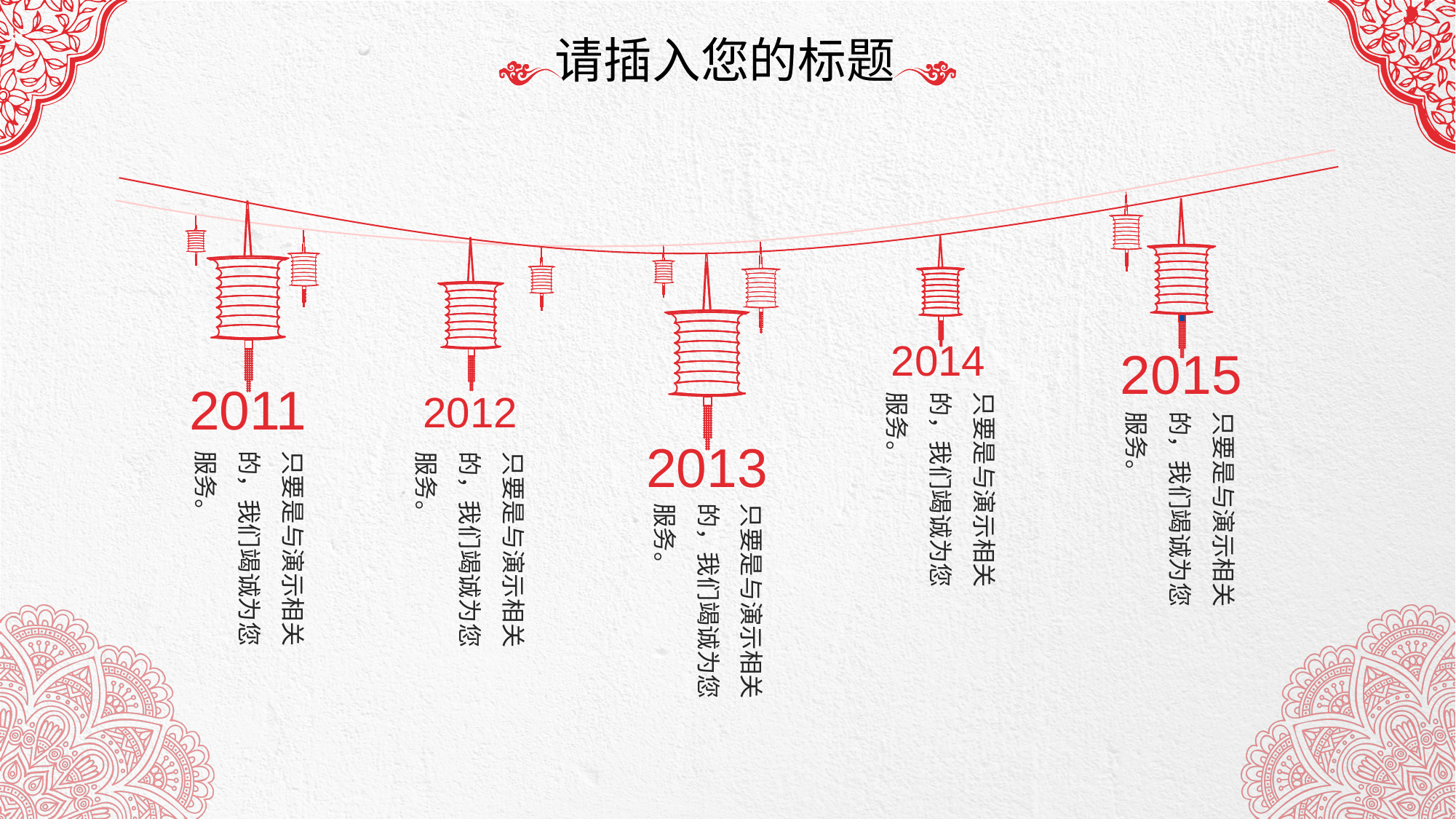

2014
2015
2011
2012
只要是与演示相关的，我们竭诚为您服务。
只要是与演示相关的，我们竭诚为您服务。
2013
只要是与演示相关的，我们竭诚为您服务。
只要是与演示相关的，我们竭诚为您服务。
只要是与演示相关的，我们竭诚为您服务。